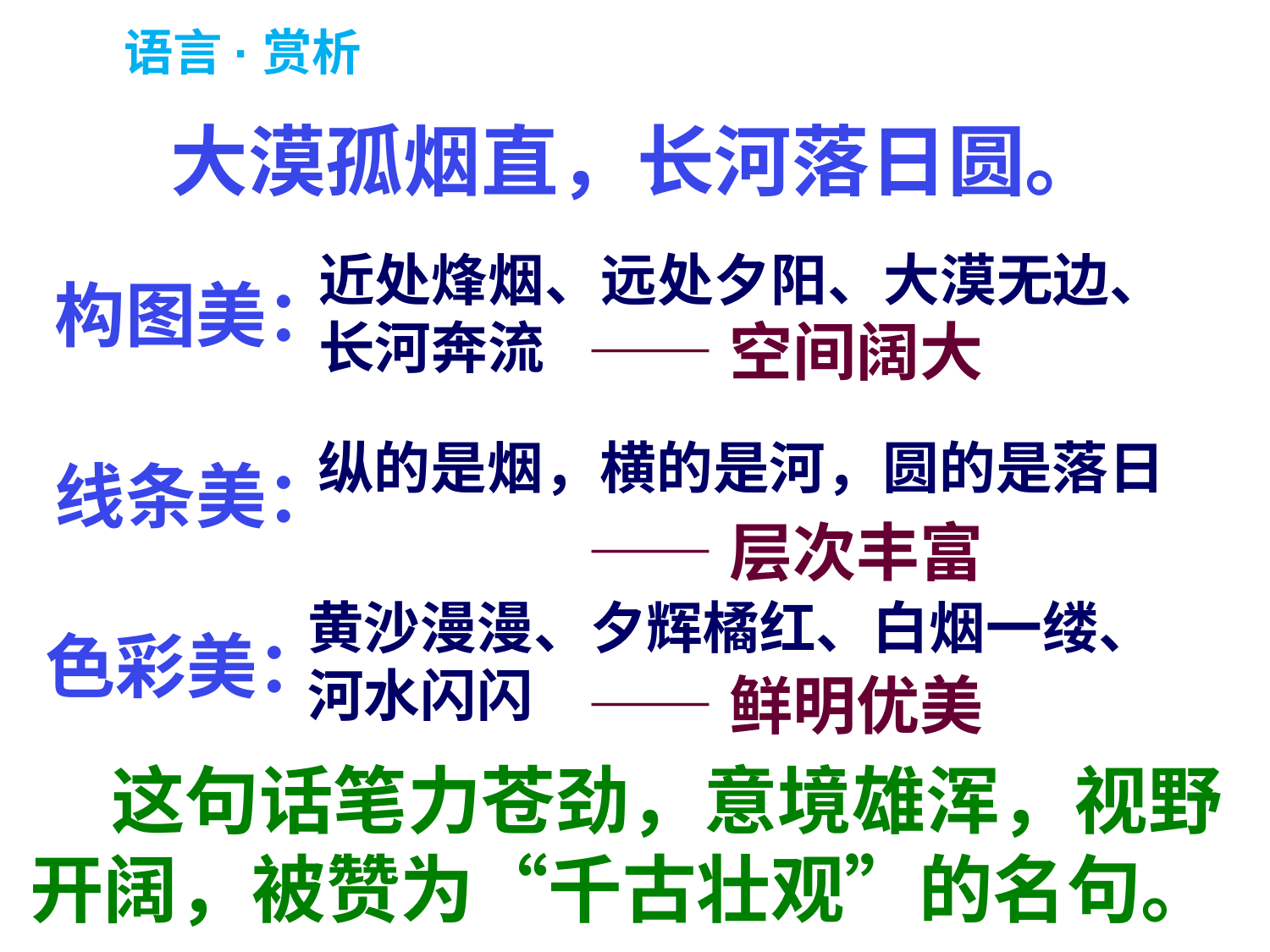

语言·赏析
大漠孤烟直，长河落日圆。
近处烽烟、远处夕阳、大漠无边、
长河奔流
构图美：
——空间阔大
纵的是烟，横的是河，圆的是落日
线条美：
——层次丰富
黄沙漫漫、夕辉橘红、白烟一缕、河水闪闪
色彩美：
——鲜明优美
    这句话笔力苍劲，意境雄浑，视野开阔，被赞为“千古壮观”的名句。